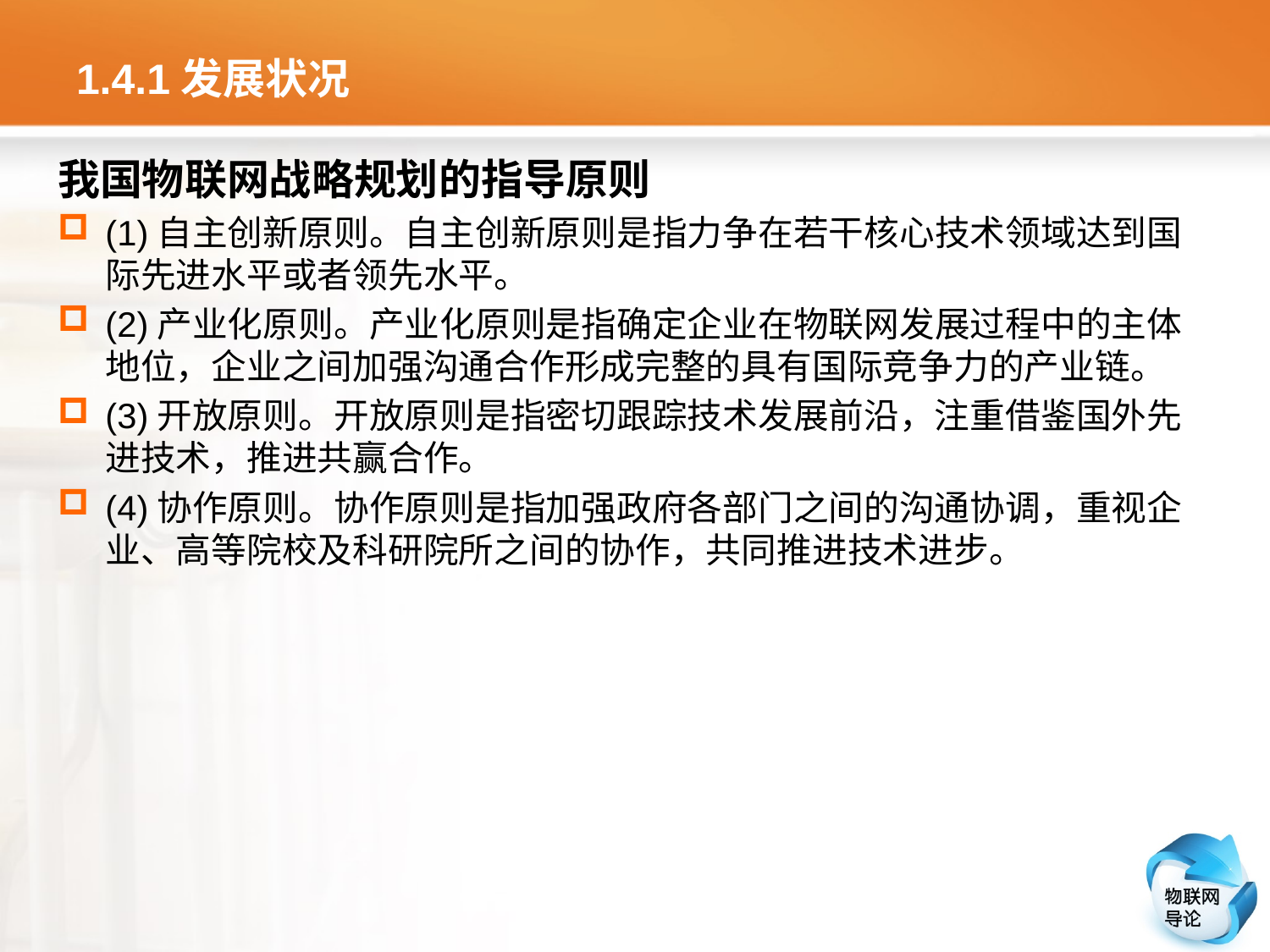

# 1.4.1发展状况
我国物联网战略规划的指导原则
(1)自主创新原则。自主创新原则是指力争在若干核心技术领域达到国际先进水平或者领先水平。
(2)产业化原则。产业化原则是指确定企业在物联网发展过程中的主体地位，企业之间加强沟通合作形成完整的具有国际竞争力的产业链。
(3)开放原则。开放原则是指密切跟踪技术发展前沿，注重借鉴国外先进技术，推进共赢合作。
(4)协作原则。协作原则是指加强政府各部门之间的沟通协调，重视企业、高等院校及科研院所之间的协作，共同推进技术进步。